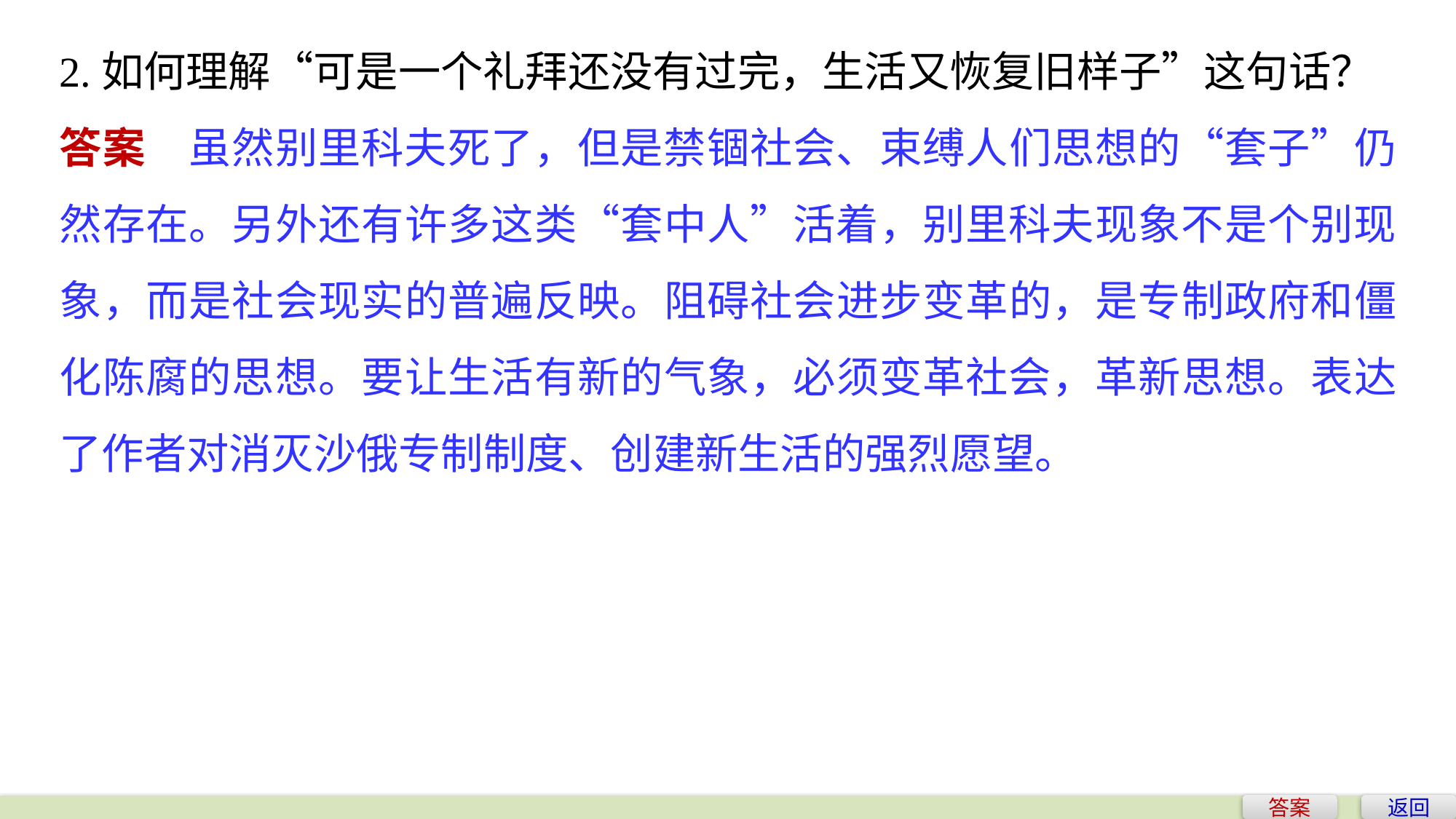

2.如何理解“可是一个礼拜还没有过完，生活又恢复旧样子”这句话？
答案　虽然别里科夫死了，但是禁锢社会、束缚人们思想的“套子”仍然存在。另外还有许多这类“套中人”活着，别里科夫现象不是个别现象，而是社会现实的普遍反映。阻碍社会进步变革的，是专制政府和僵化陈腐的思想。要让生活有新的气象，必须变革社会，革新思想。表达了作者对消灭沙俄专制制度、创建新生活的强烈愿望。
答案
返回